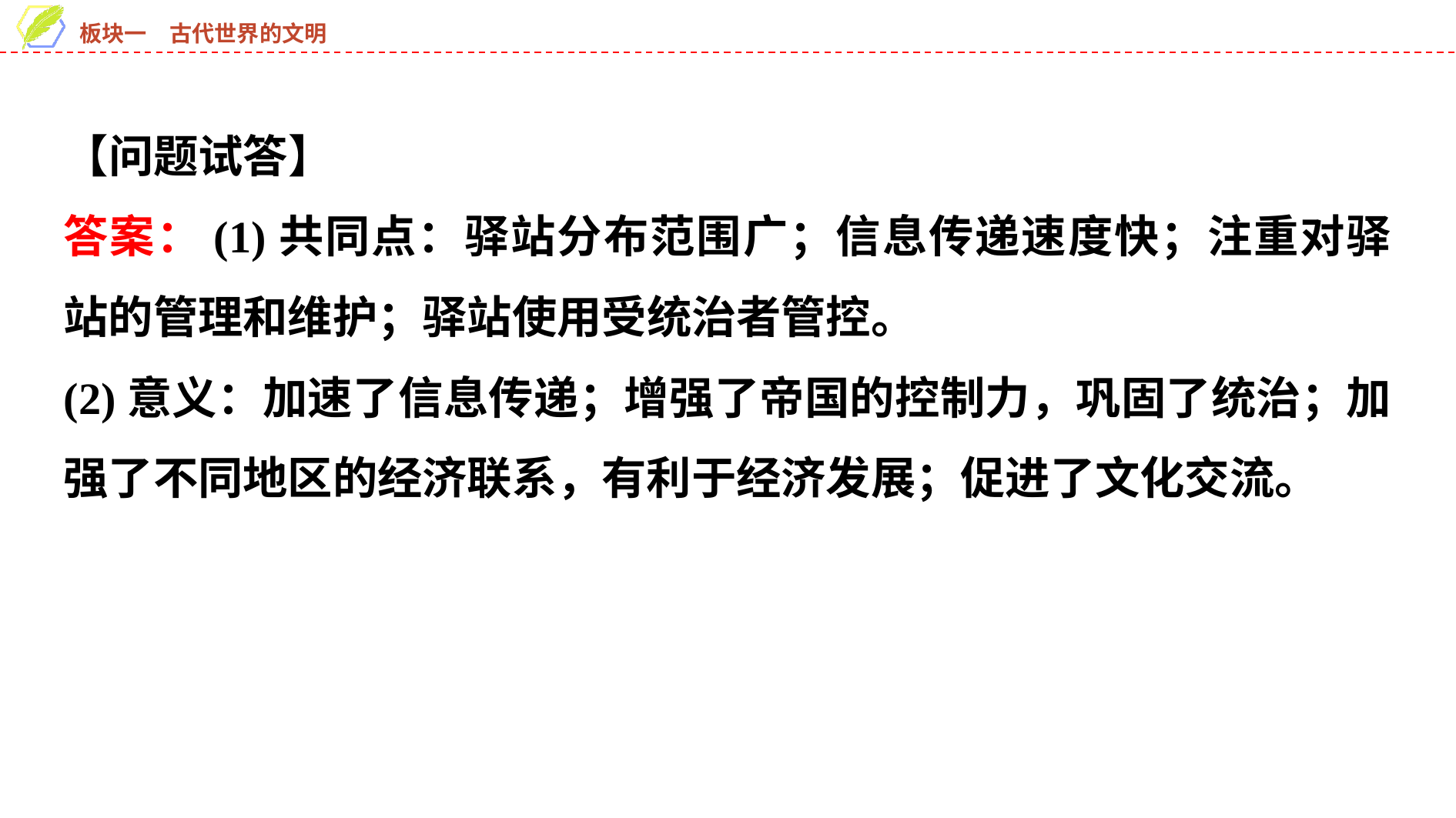

【问题试答】
答案：(1)共同点：驿站分布范围广；信息传递速度快；注重对驿站的管理和维护；驿站使用受统治者管控。
(2)意义：加速了信息传递；增强了帝国的控制力，巩固了统治；加强了不同地区的经济联系，有利于经济发展；促进了文化交流。